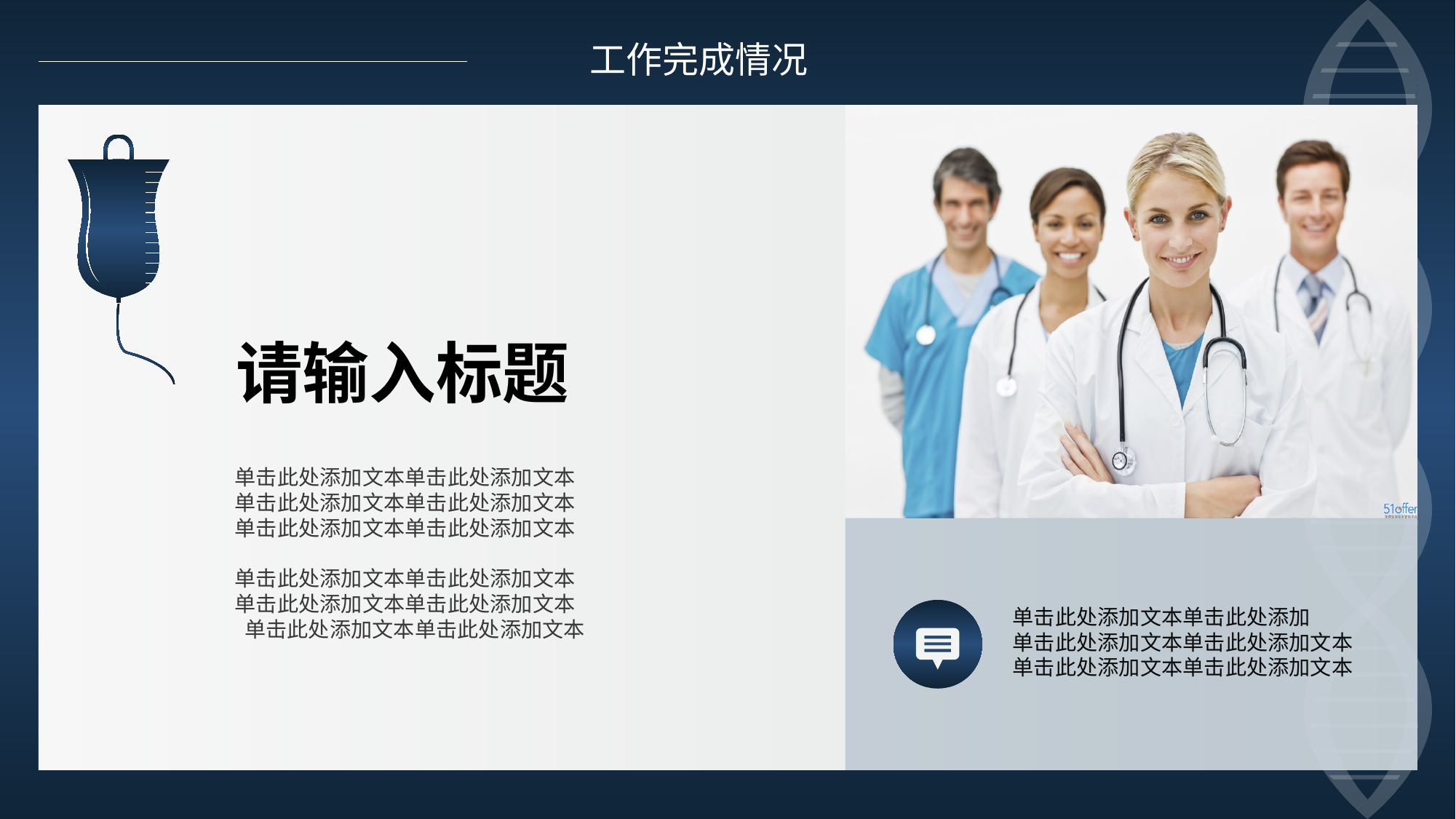

工作完成情况

请输入标题
单击此处添加文本单击此处添加文本
单击此处添加文本单击此处添加文本
单击此处添加文本单击此处添加文本

单击此处添加文本单击此处添加文本
单击此处添加文本单击此处添加文本
 单击此处添加文本单击此处添加文本

单击此处添加文本单击此处添加
单击此处添加文本单击此处添加文本
单击此处添加文本单击此处添加文本